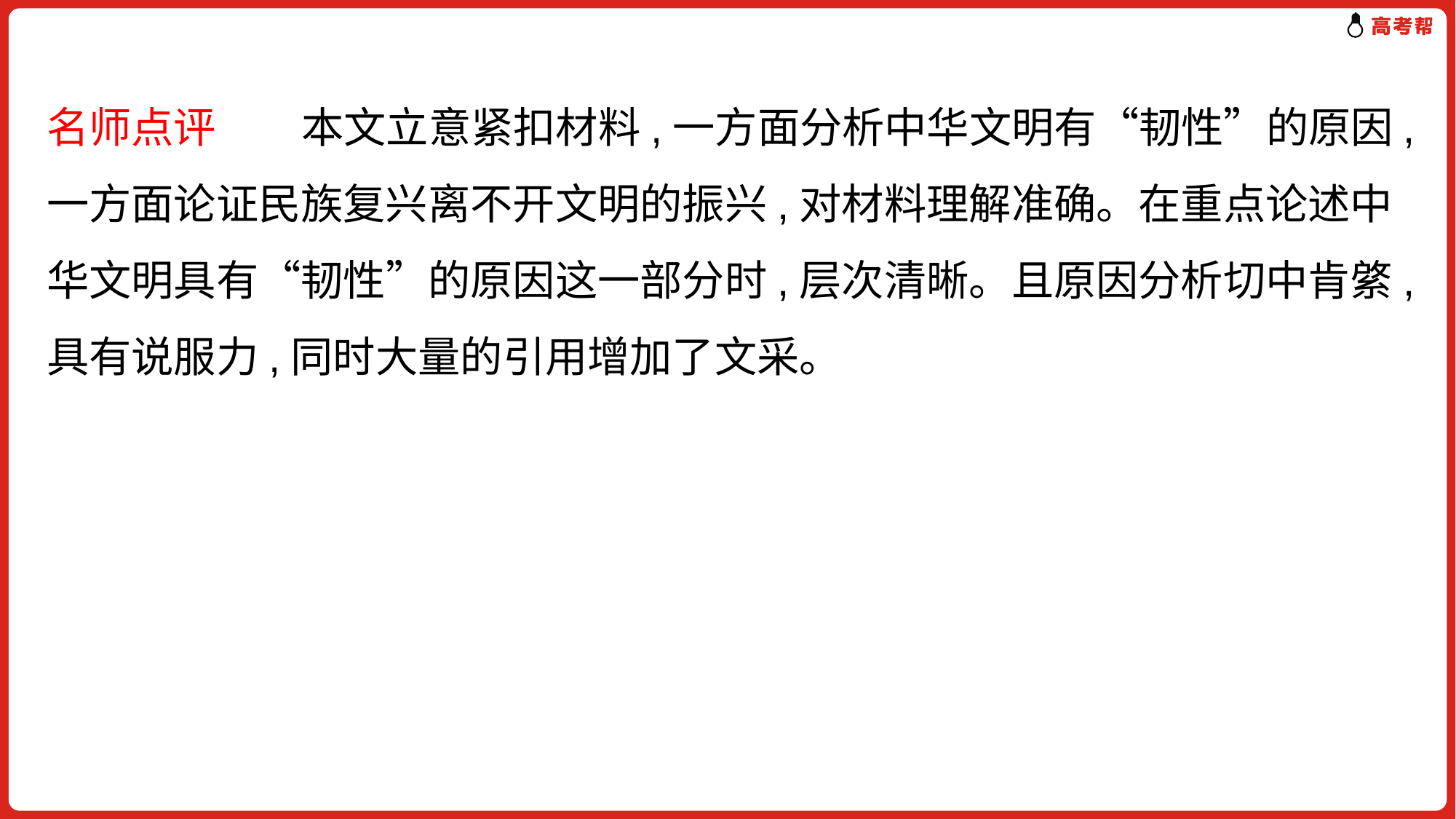

名师点评         本文立意紧扣材料,一方面分析中华文明有“韧性”的原因,一方面论证民族复兴离不开文明的振兴,对材料理解准确。在重点论述中华文明具有“韧性”的原因这一部分时,层次清晰。且原因分析切中肯綮,具有说服力,同时大量的引用增加了文采。